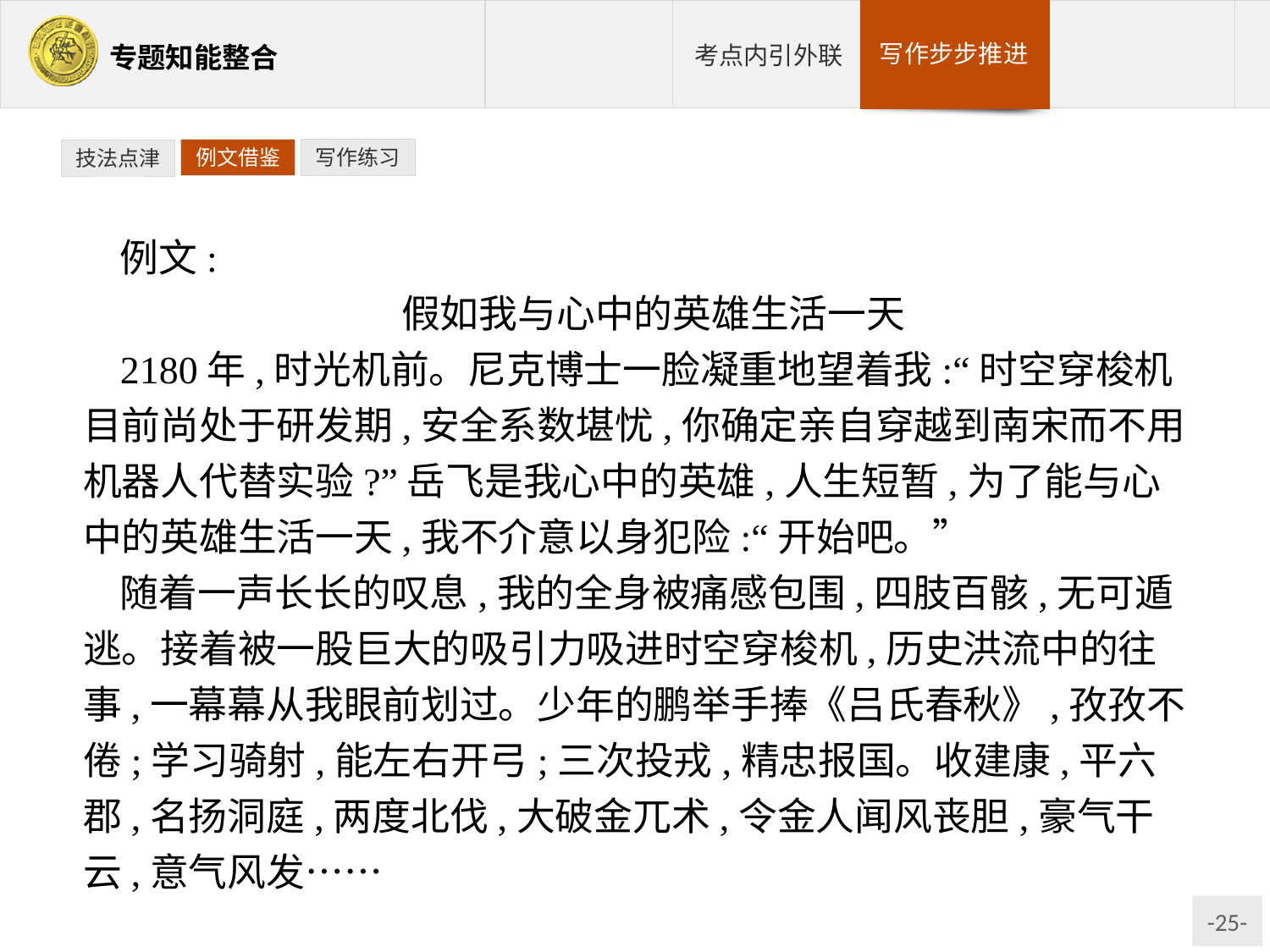

例文借鉴
写作练习
技法点津
例文:
假如我与心中的英雄生活一天
2180年,时光机前。尼克博士一脸凝重地望着我:“时空穿梭机目前尚处于研发期,安全系数堪忧,你确定亲自穿越到南宋而不用机器人代替实验?”岳飞是我心中的英雄,人生短暂,为了能与心中的英雄生活一天,我不介意以身犯险:“开始吧。”
随着一声长长的叹息,我的全身被痛感包围,四肢百骸,无可遁逃。接着被一股巨大的吸引力吸进时空穿梭机,历史洪流中的往事,一幕幕从我眼前划过。少年的鹏举手捧《吕氏春秋》,孜孜不倦;学习骑射,能左右开弓;三次投戎,精忠报国。收建康,平六郡,名扬洞庭,两度北伐,大破金兀术,令金人闻风丧胆,豪气干云,意气风发……